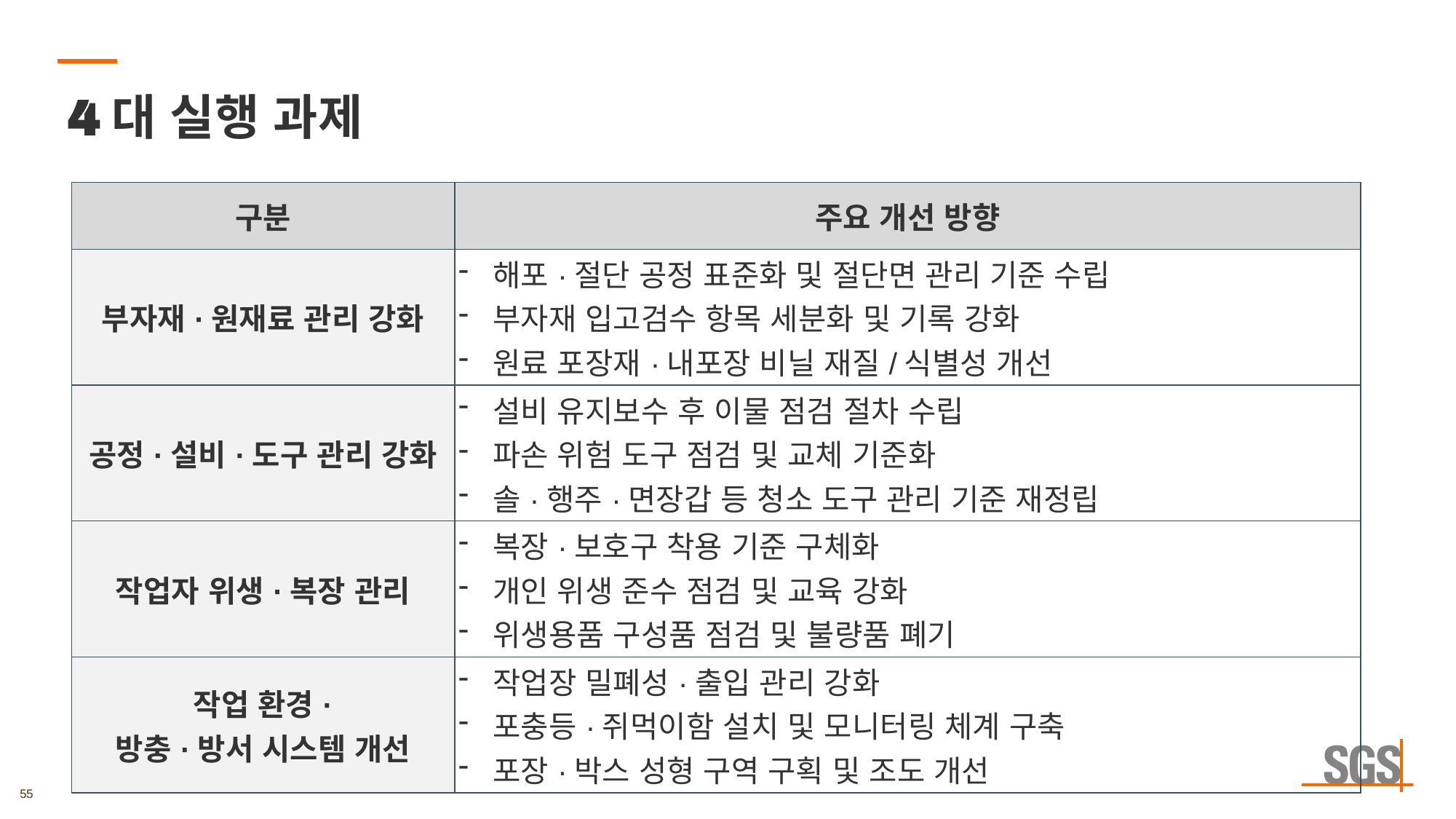

4대 실행 과제
| 구분 | 주요 개선 방향 |
| --- | --- |
| 부자재·원재료 관리 강화 | 해포·절단 공정 표준화 및 절단면 관리 기준 수립 부자재 입고검수 항목 세분화 및 기록 강화 원료 포장재·내포장 비닐 재질/식별성 개선 |
| 공정·설비·도구 관리 강화 | 설비 유지보수 후 이물 점검 절차 수립 파손 위험 도구 점검 및 교체 기준화 솔·행주·면장갑 등 청소 도구 관리 기준 재정립 |
| 작업자 위생·복장 관리 | 복장·보호구 착용 기준 구체화 개인 위생 준수 점검 및 교육 강화 위생용품 구성품 점검 및 불량품 폐기 |
| 작업 환경· 방충·방서 시스템 개선 | 작업장 밀폐성·출입 관리 강화 포충등·쥐먹이함 설치 및 모니터링 체계 구축 포장·박스 성형 구역 구획 및 조도 개선 |